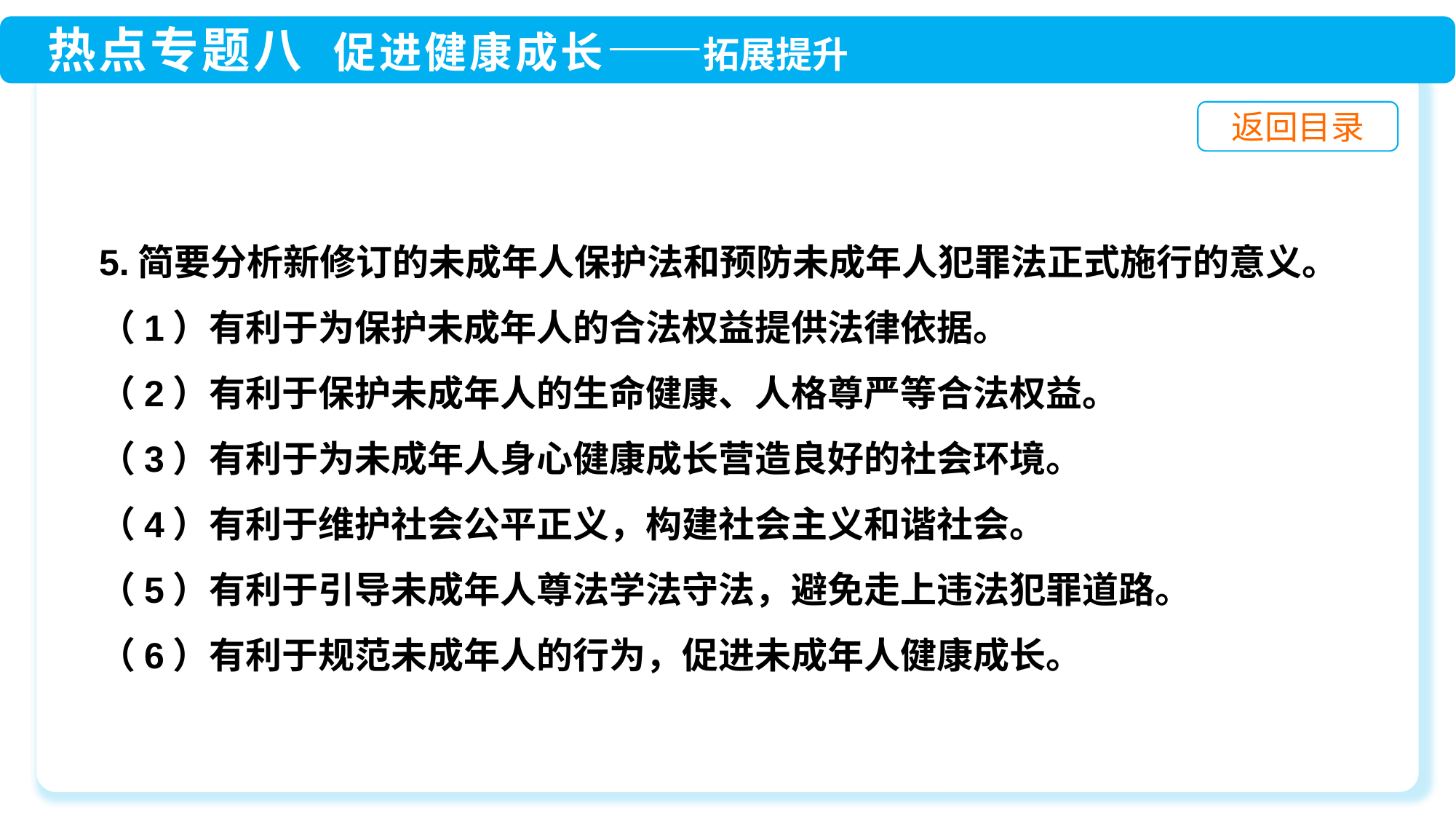

5.简要分析新修订的未成年人保护法和预防未成年人犯罪法正式施行的意义。
（1）有利于为保护未成年人的合法权益提供法律依据。
（2）有利于保护未成年人的生命健康、人格尊严等合法权益。
（3）有利于为未成年人身心健康成长营造良好的社会环境。
（4）有利于维护社会公平正义，构建社会主义和谐社会。
（5）有利于引导未成年人尊法学法守法，避免走上违法犯罪道路。
（6）有利于规范未成年人的行为，促进未成年人健康成长。